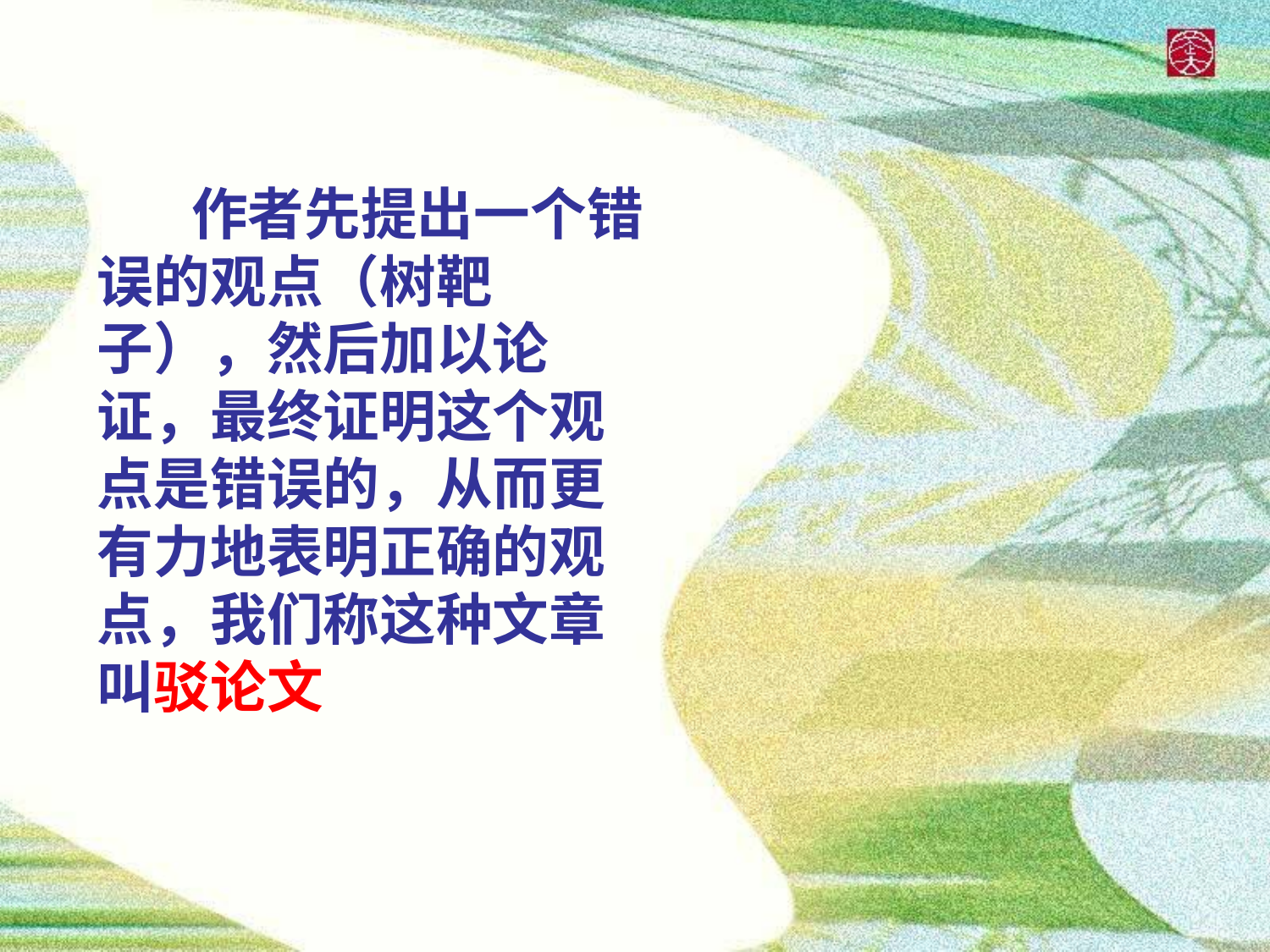

作者先提出一个错误的观点（树靶子），然后加以论证，最终证明这个观点是错误的，从而更有力地表明正确的观点，我们称这种文章叫驳论文